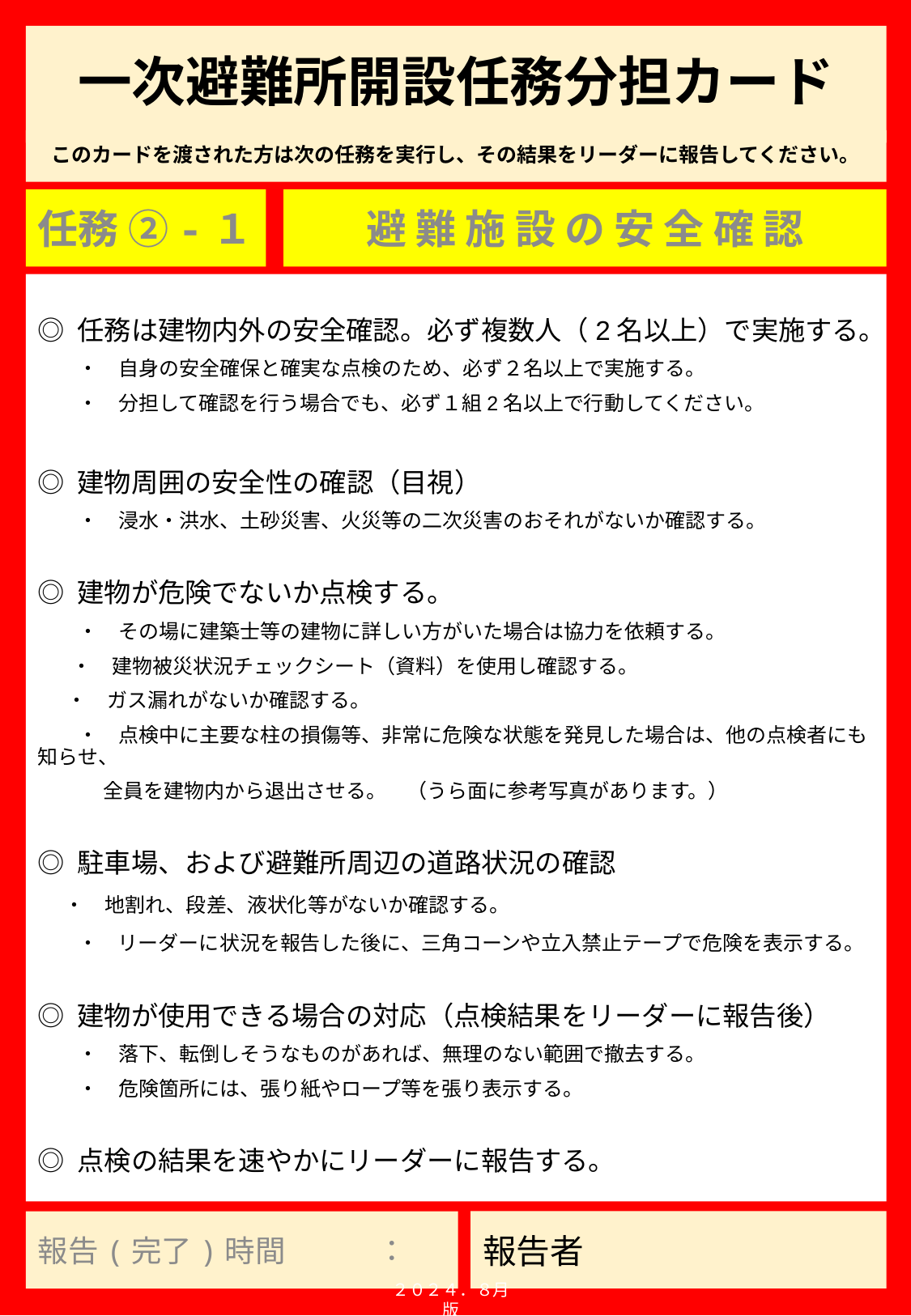

# 一次避難所開設任務分担カード
任務 ②-１
避 難 施 設 の 安 全 確 認

◎ 任務は建物内外の安全確認。必ず複数人（2名以上）で実施する。
　　・　自身の安全確保と確実な点検のため、必ず２名以上で実施する。
　　・　分担して確認を行う場合でも、必ず１組2名以上で行動してください。

◎ 建物周囲の安全性の確認（目視）
　　・　浸水・洪水、土砂災害、火災等の二次災害のおそれがないか確認する。

◎ 建物が危険でないか点検する。
　　・　その場に建築士等の建物に詳しい方がいた場合は協力を依頼する。
  　・　建物被災状況チェックシート（資料）を使用し確認する。
　  ・　ガス漏れがないか確認する。
　　・　点検中に主要な柱の損傷等、非常に危険な状態を発見した場合は、他の点検者にも知らせ、
　　　 全員を建物内から退出させる。　（うら面に参考写真があります。）

◎ 駐車場、および避難所周辺の道路状況の確認
    ・　地割れ、段差、液状化等がないか確認する。
  　・　リーダーに状況を報告した後に、三角コーンや立入禁止テープで危険を表示する。

◎ 建物が使用できる場合の対応（点検結果をリーダーに報告後）
　　・　落下、転倒しそうなものがあれば、無理のない範囲で撤去する。
　　・　危険箇所には、張り紙やロープ等を張り表示する。

◎ 点検の結果を速やかにリーダーに報告する。
報告(完了)時間　　　：
２０２４．８月版